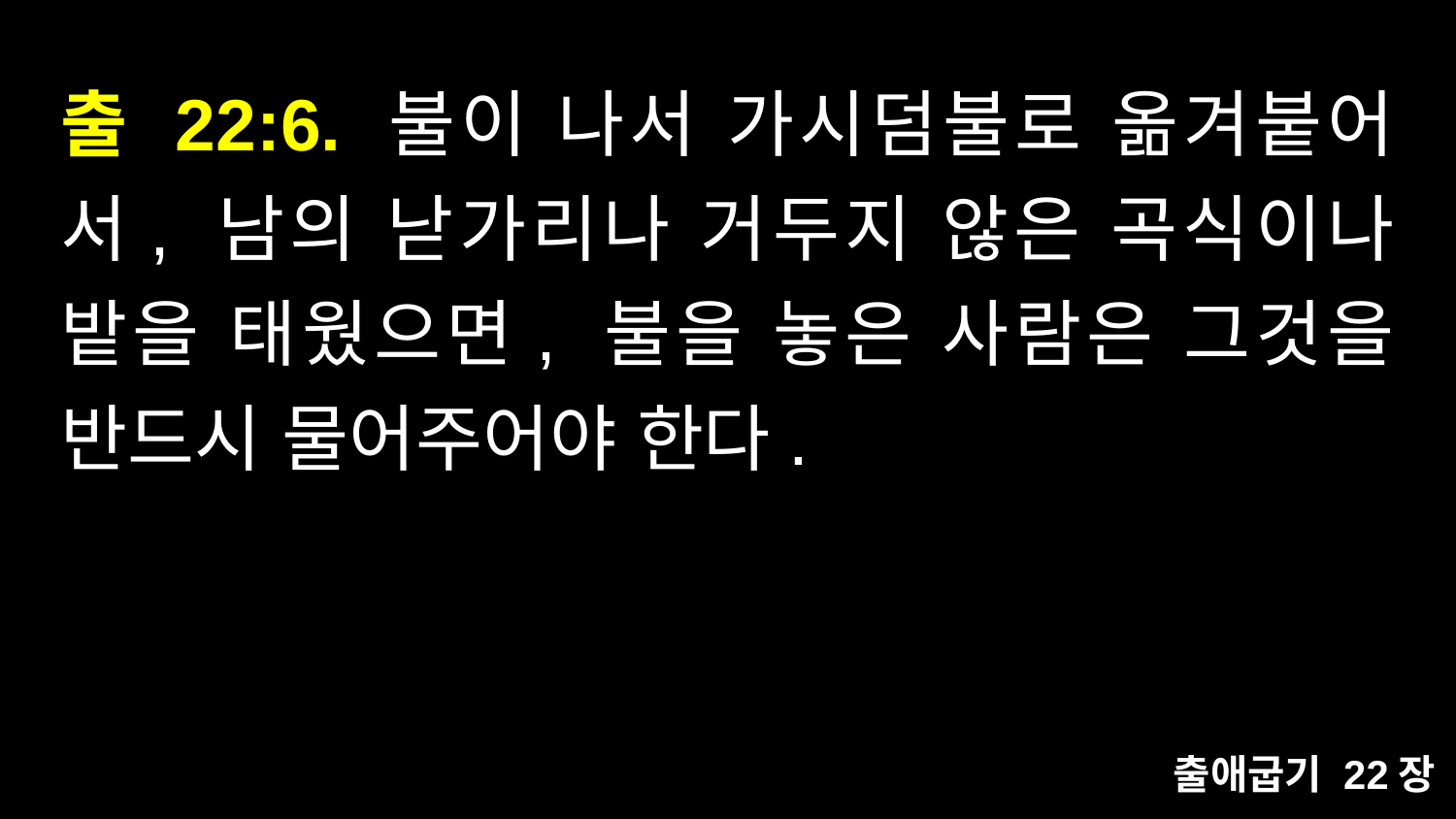

# 출 22:6. 불이 나서 가시덤불로 옮겨붙어서, 남의 낟가리나 거두지 않은 곡식이나 밭을 태웠으면, 불을 놓은 사람은 그것을 반드시 물어주어야 한다.
출애굽기 22장